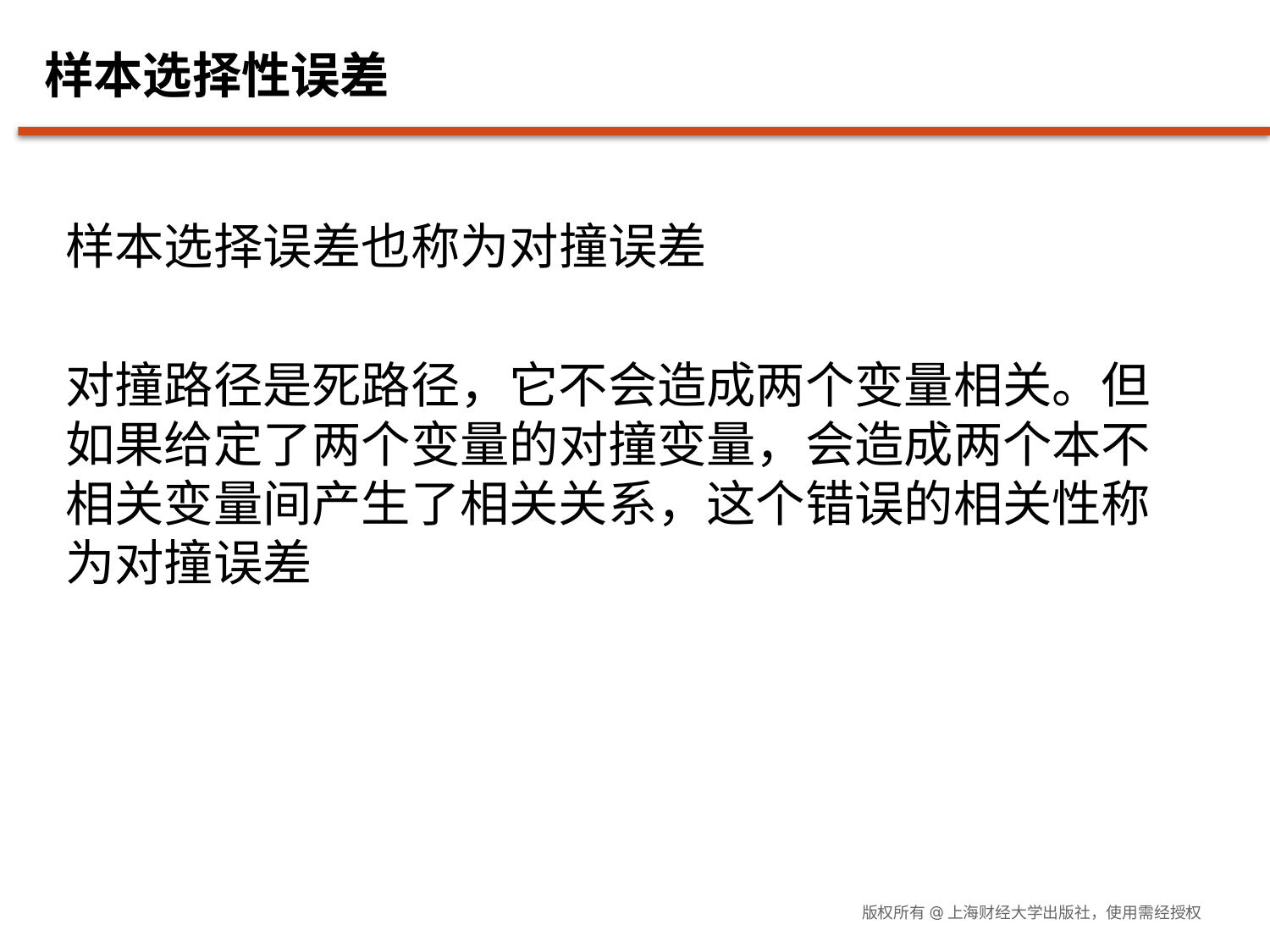

# 样本选择性误差

样本选择误差也称为对撞误差

对撞路径是死路径，它不会造成两个变量相关。但如果给定了两个变量的对撞变量，会造成两个本不相关变量间产生了相关关系，这个错误的相关性称为对撞误差
版权所有@上海财经大学出版社，使用需经授权